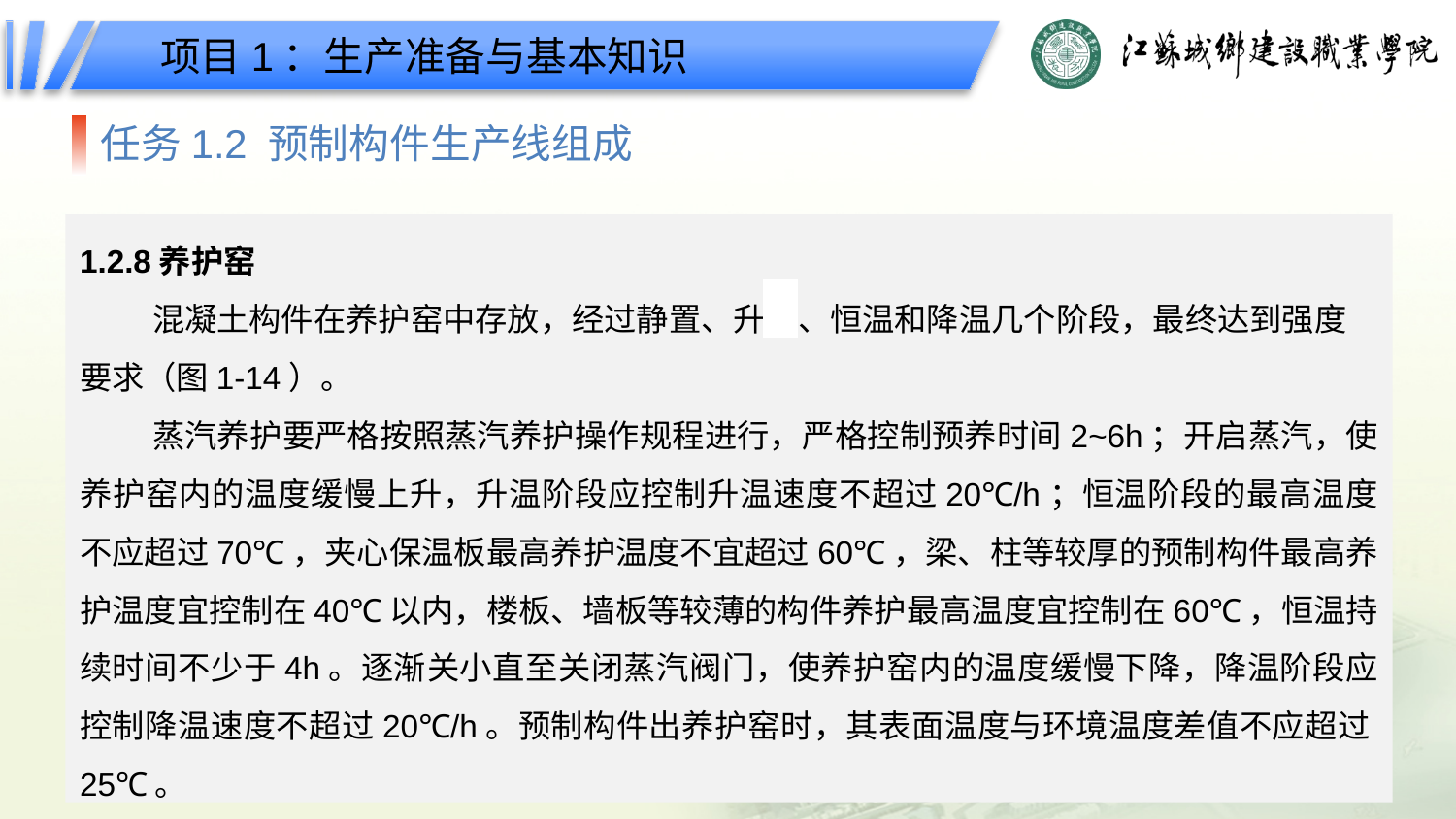

项目1：生产准备与基本知识
任务1.2 预制构件生产线组成

1.2.8养护窑
混凝土构件在养护窑中存放，经过静置、升温、恒温和降温几个阶段，最终达到强度要求（图1-14）。
蒸汽养护要严格按照蒸汽养护操作规程进行，严格控制预养时间2~6h；开启蒸汽，使养护窑内的温度缓慢上升，升温阶段应控制升温速度不超过20℃/h；恒温阶段的最高温度不应超过70℃，夹心保温板最高养护温度不宜超过60℃，梁、柱等较厚的预制构件最高养护温度宜控制在40℃以内，楼板、墙板等较薄的构件养护最高温度宜控制在60℃，恒温持续时间不少于4h。逐渐关小直至关闭蒸汽阀门，使养护窑内的温度缓慢下降，降温阶段应控制降温速度不超过20℃/h。预制构件出养护窑时，其表面温度与环境温度差值不应超过25℃。
|  |  |
| --- | --- |
|  |  |